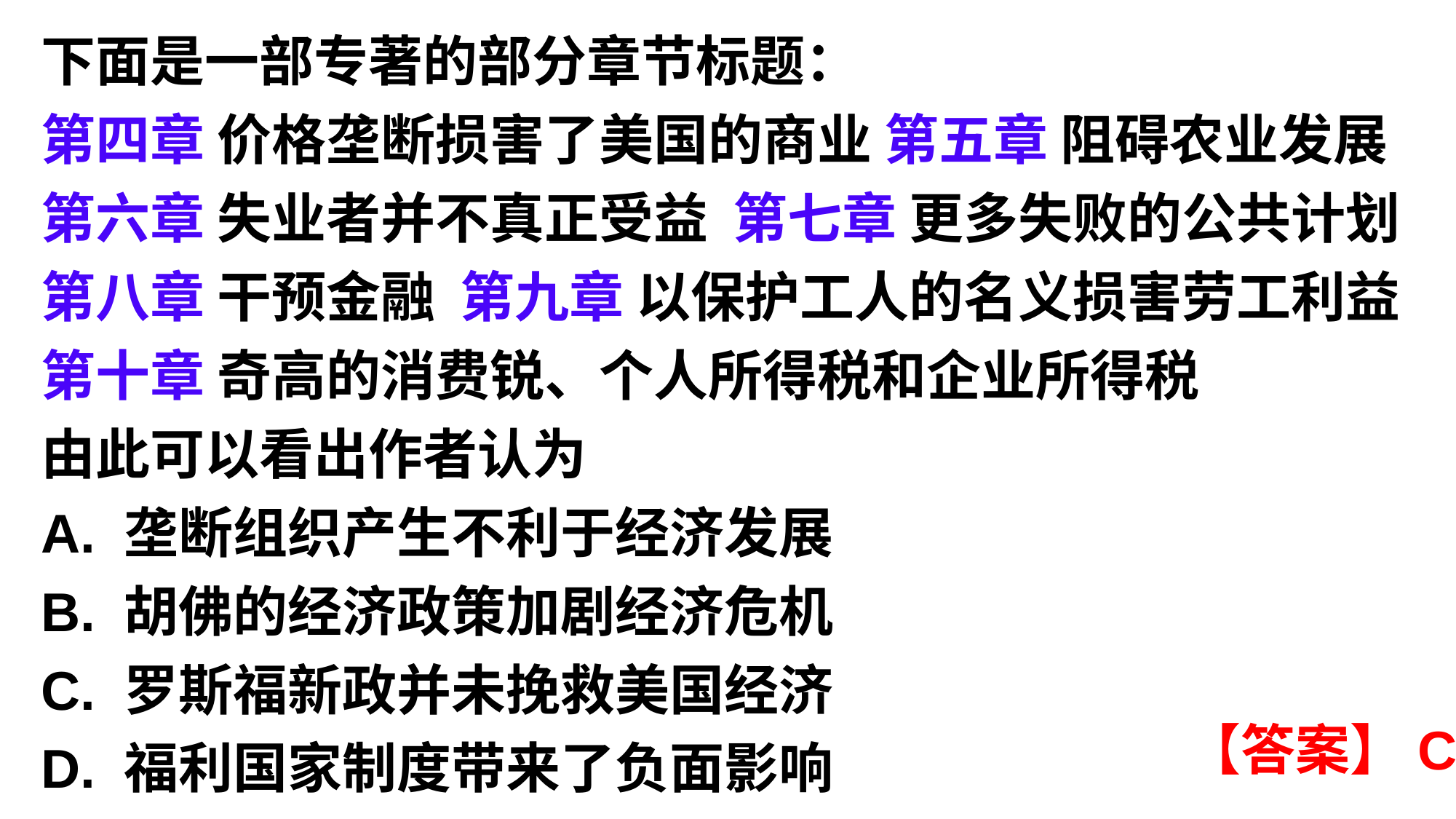

下面是一部专著的部分章节标题：
第四章 价格垄断损害了美国的商业 第五章 阻碍农业发展
第六章 失业者并不真正受益  第七章 更多失败的公共计划
第八章 干预金融  第九章 以保护工人的名义损害劳工利益
第十章 奇高的消费锐、个人所得税和企业所得税由此可以看出作者认为A. 垄断组织产生不利于经济发展
B. 胡佛的经济政策加剧经济危机C. 罗斯福新政并未挽救美国经济
D. 福利国家制度带来了负面影响

【答案】C